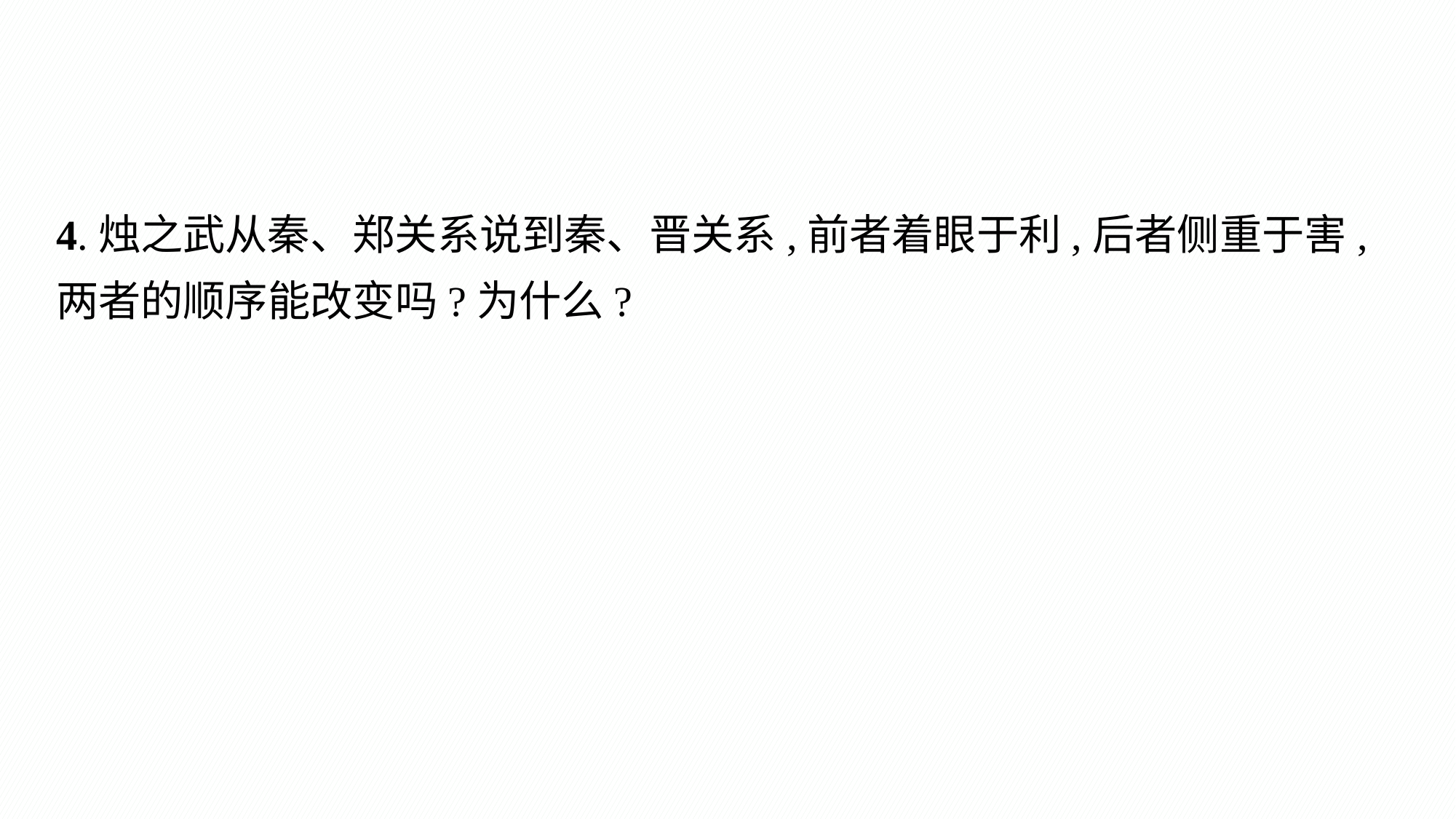

4.烛之武从秦、郑关系说到秦、晋关系,前者着眼于利,后者侧重于害,两者的顺序能改变吗?为什么?